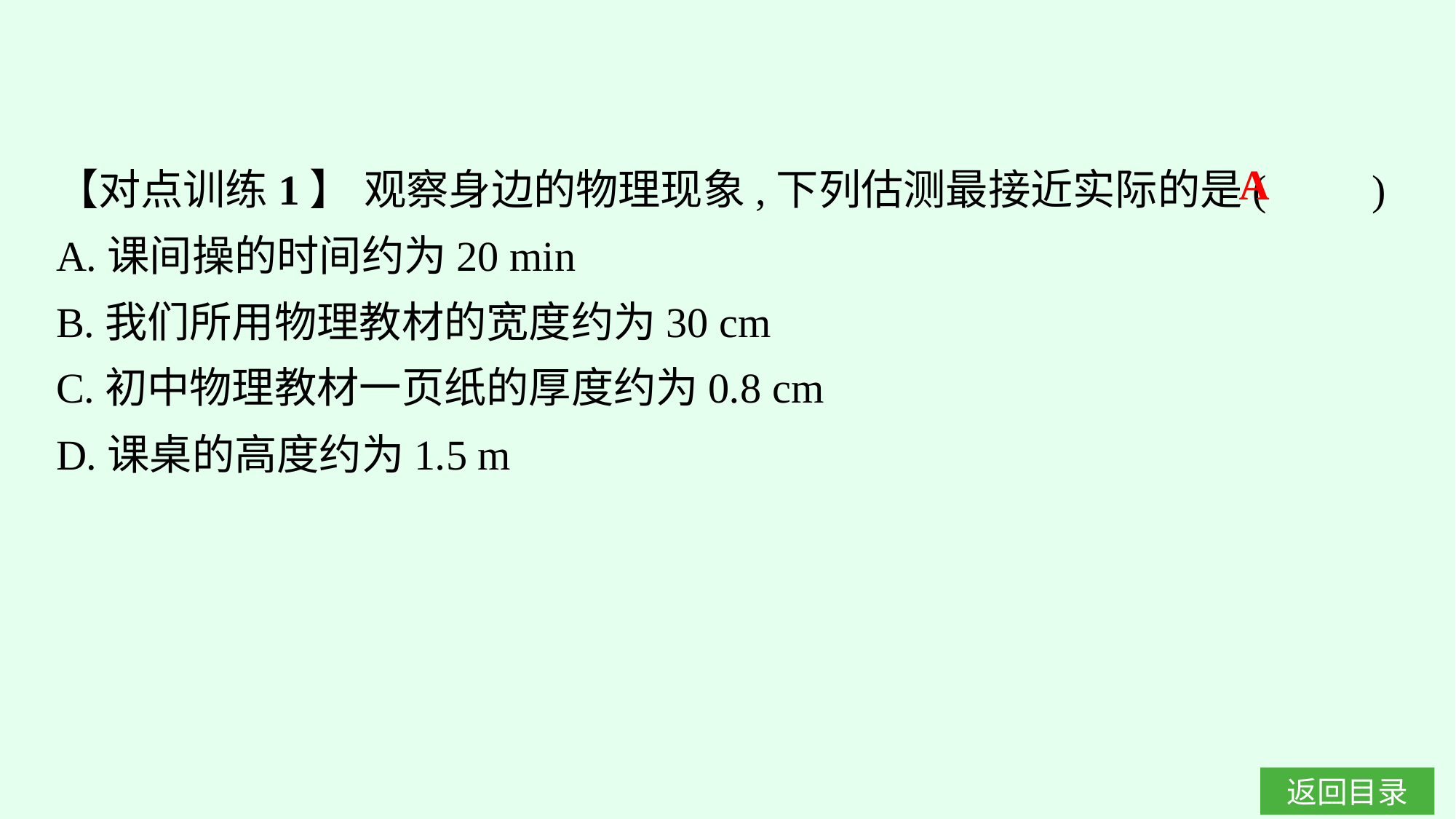

【对点训练1】 观察身边的物理现象,下列估测最接近实际的是(　　)
A.课间操的时间约为20 min
B.我们所用物理教材的宽度约为30 cm
C.初中物理教材一页纸的厚度约为0.8 cm
D.课桌的高度约为1.5 m
A